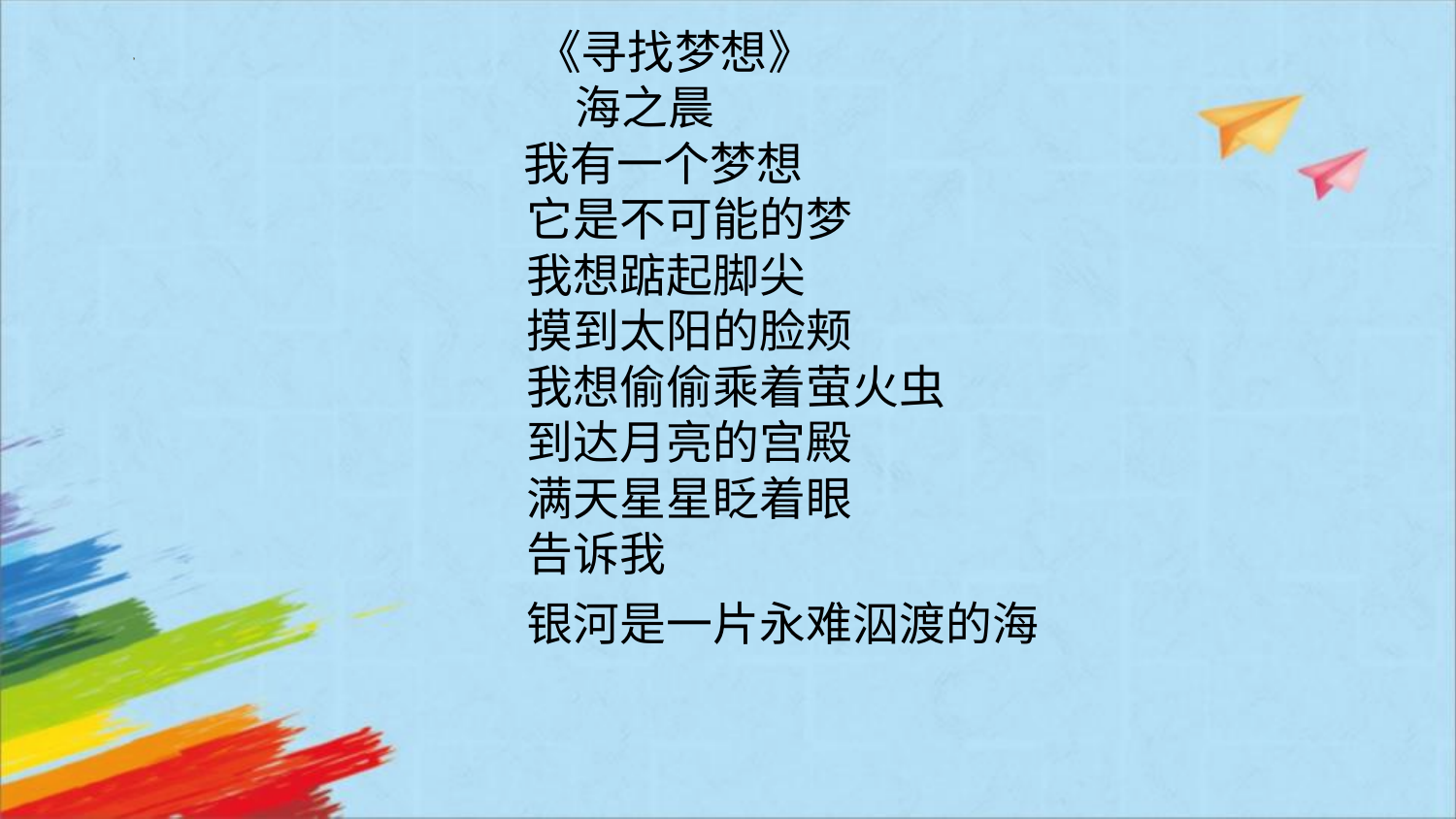

《寻找梦想》   
           海之晨   
       我有一个梦想
　　它是不可能的梦
　　我想踮起脚尖
　　摸到太阳的脸颊
　　我想偷偷乘着萤火虫
　　到达月亮的宫殿
　　满天星星眨着眼
　　告诉我
　　银河是一片永难泅渡的海